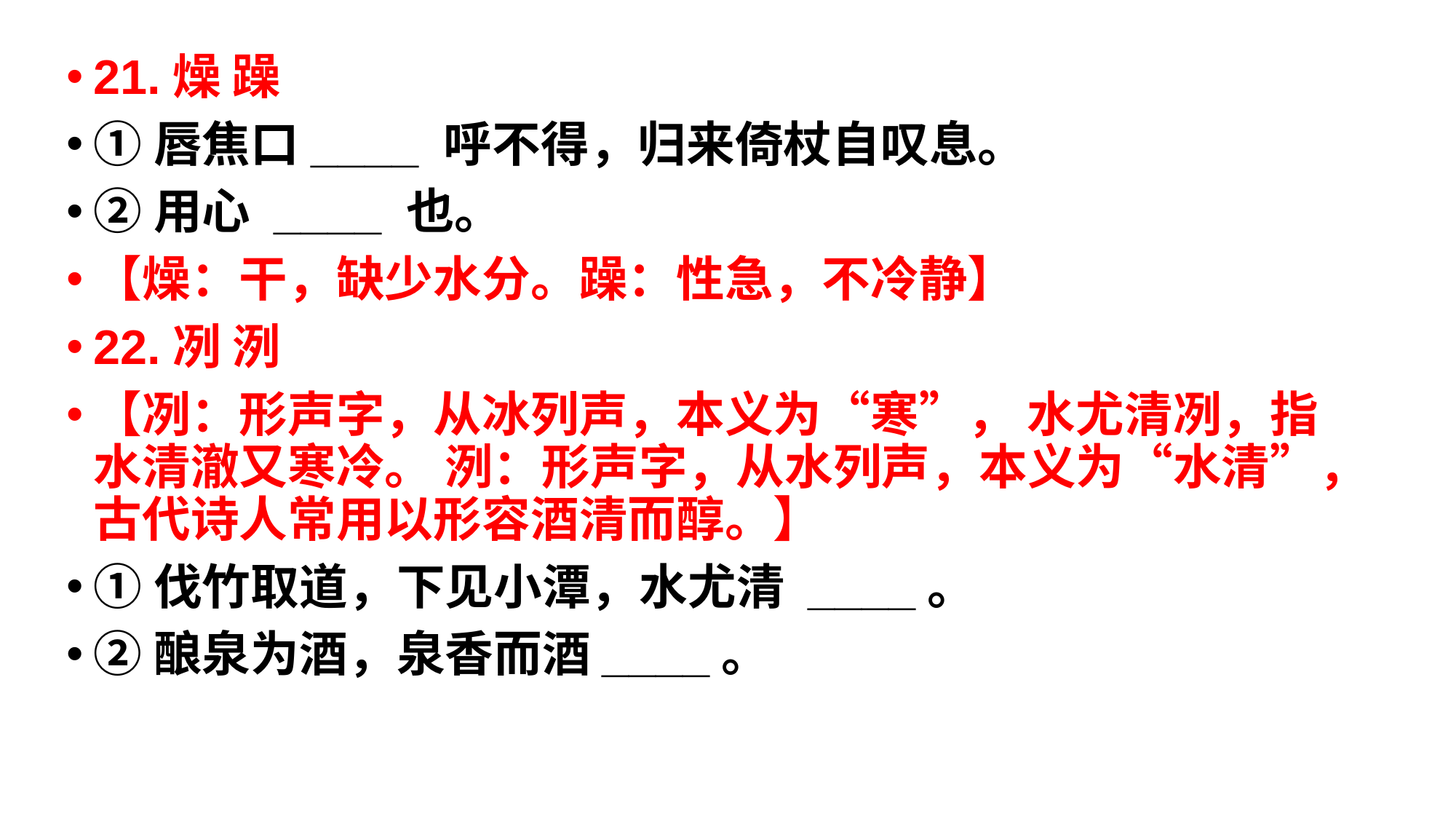

21.燥 躁
①唇焦口____ 呼不得，归来倚杖自叹息。
②用心 ____ 也。
【燥：干，缺少水分。躁：性急，不冷静】
22.冽 洌
【冽：形声字，从冰列声，本义为“寒”， 水尤清冽，指水清澈又寒冷。 洌：形声字，从水列声，本义为“水清”，古代诗人常用以形容酒清而醇。】
①伐竹取道，下见小潭，水尤清 ____。
②酿泉为酒，泉香而酒____。